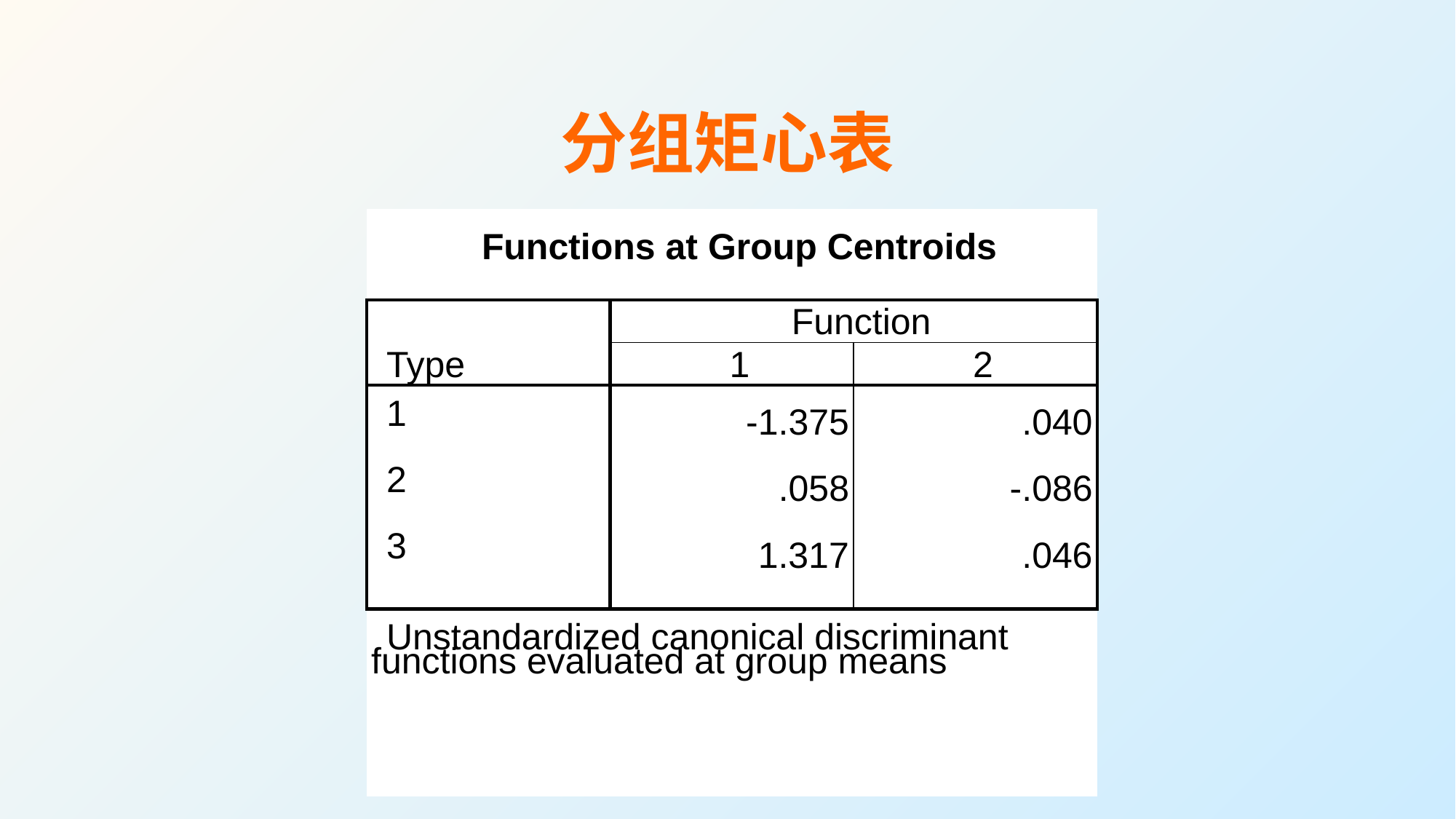

# 分组矩心表
| Functions at Group Centroids |  |  |
| --- | --- | --- |
| Type | Function |  |
|  | 1 | 2 |
| 1 | -1.375 | .040 |
| 2 | .058 | -.086 |
| 3 | 1.317 | .046 |
| Unstandardized canonical discriminant functions evaluated at group means |  |  |